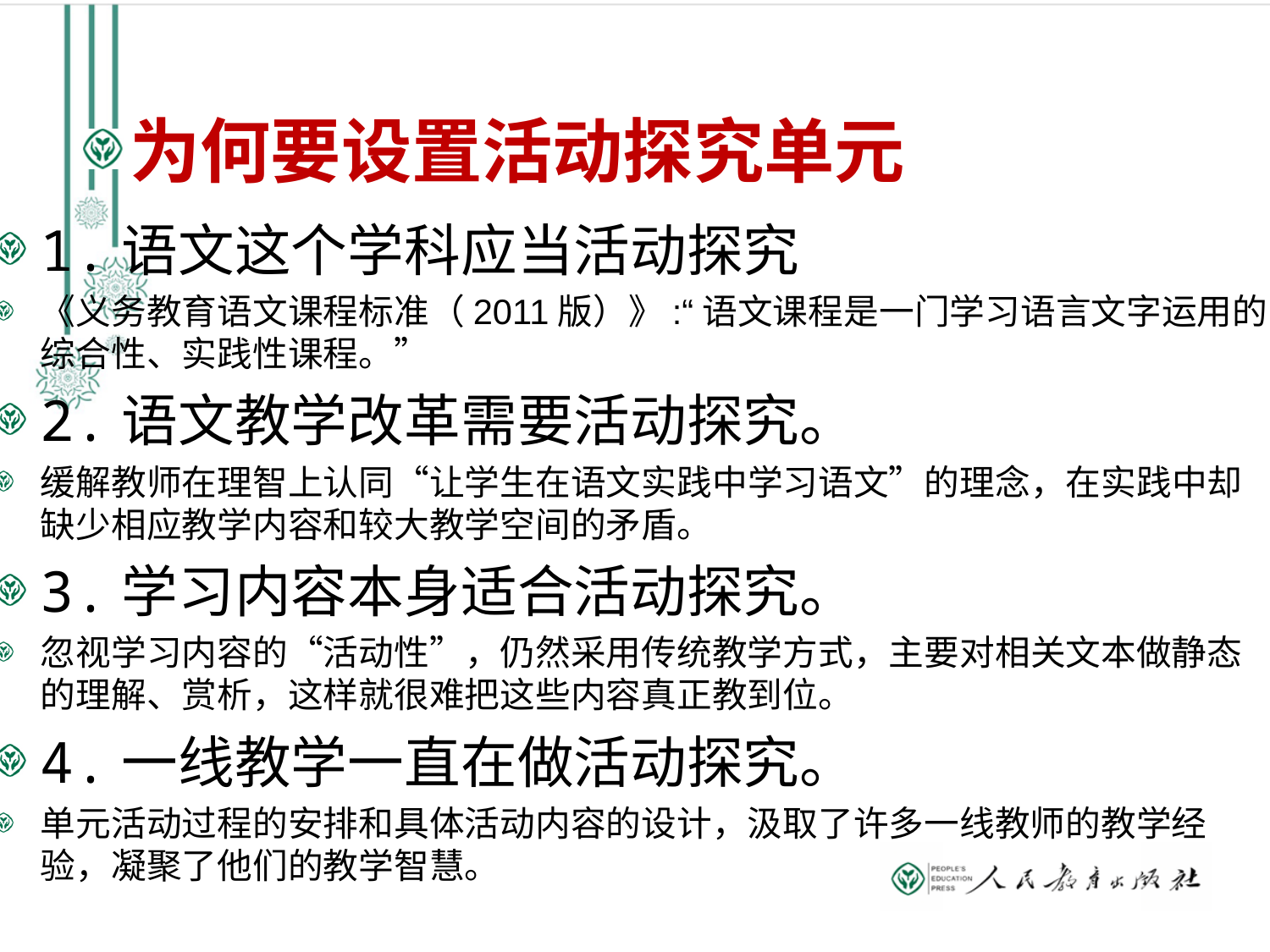

为何要设置活动探究单元
1.语文这个学科应当活动探究
《义务教育语文课程标准（2011版）》:“语文课程是一门学习语言文字运用的综合性、实践性课程。”
2.语文教学改革需要活动探究。
缓解教师在理智上认同“让学生在语文实践中学习语文”的理念，在实践中却缺少相应教学内容和较大教学空间的矛盾。
3.学习内容本身适合活动探究。
忽视学习内容的“活动性”，仍然采用传统教学方式，主要对相关文本做静态的理解、赏析，这样就很难把这些内容真正教到位。
4.一线教学一直在做活动探究。
单元活动过程的安排和具体活动内容的设计，汲取了许多一线教师的教学经验，凝聚了他们的教学智慧。